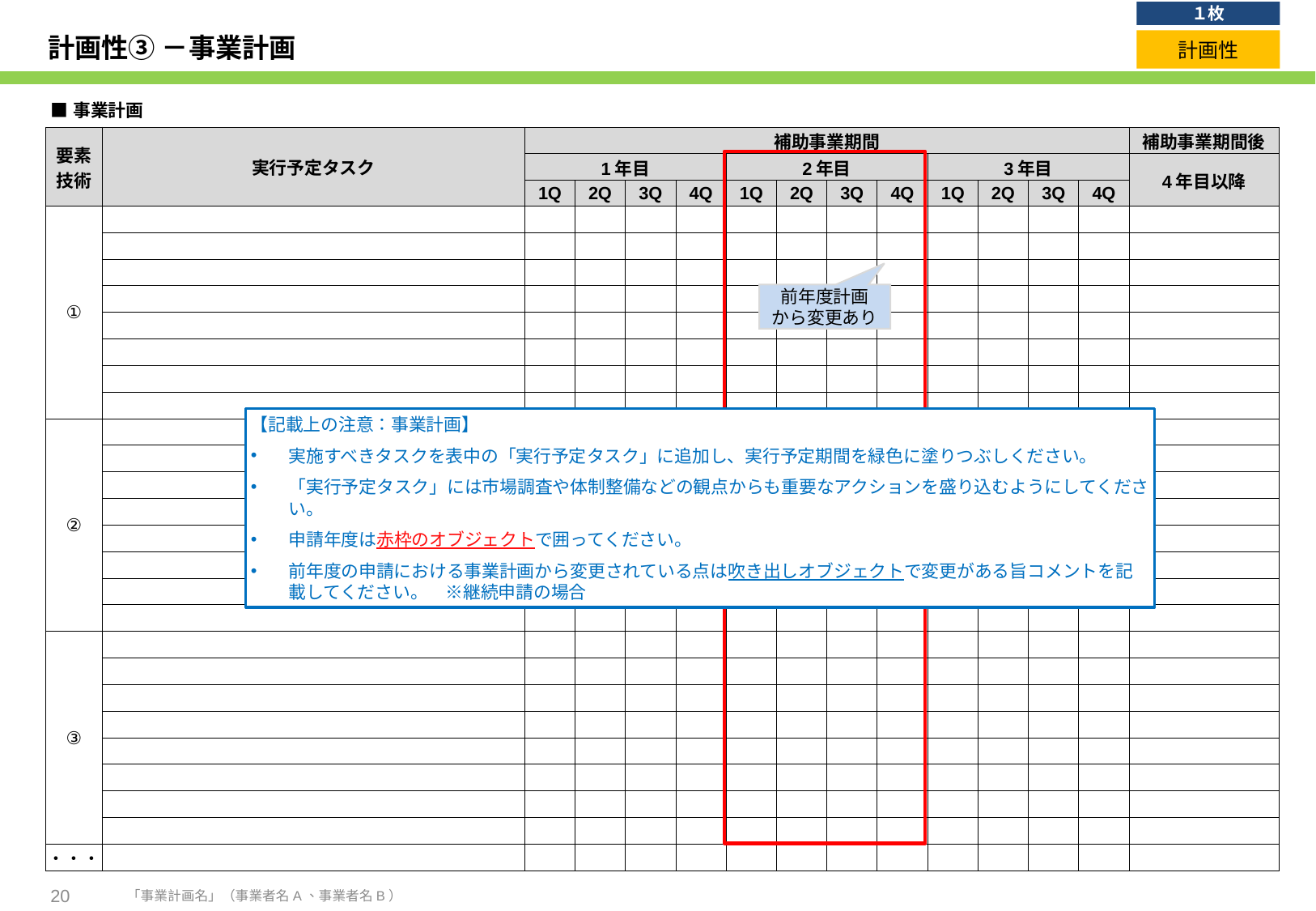

１枚
# 計画性③ －事業計画
計画性
| ■事業計画 |  |  |  |  |  |  |  |  |  |  |  |  |  |  |
| --- | --- | --- | --- | --- | --- | --- | --- | --- | --- | --- | --- | --- | --- | --- |
| 要素 技術 | 実行予定タスク | 補助事業期間 |  |  |  |  |  |  |  |  |  |  |  | 補助事業期間後 |
|  |  | 1年目 |  |  |  | 2年目 |  |  |  | 3年目 |  |  |  | 4年目以降 |
|  |  | 1Q | 2Q | 3Q | 4Q | 1Q | 2Q | 3Q | 4Q | 1Q | 2Q | 3Q | 4Q |  |
| ① |  |  |  |  |  |  |  |  |  |  |  |  |  |  |
|  |  |  |  |  |  |  |  |  |  |  |  |  |  |  |
|  |  |  |  |  |  |  |  |  |  |  |  |  |  |  |
|  |  |  |  |  |  |  |  |  |  |  |  |  |  |  |
|  |  |  |  |  |  |  |  |  |  |  |  |  |  |  |
|  |  |  |  |  |  |  |  |  |  |  |  |  |  |  |
|  |  |  |  |  |  |  |  |  |  |  |  |  |  |  |
|  |  |  |  |  |  |  |  |  |  |  |  |  |  |  |
| ② |  |  |  |  |  |  |  |  |  |  |  |  |  |  |
|  |  |  |  |  |  |  |  |  |  |  |  |  |  |  |
|  |  |  |  |  |  |  |  |  |  |  |  |  |  |  |
|  |  |  |  |  |  |  |  |  |  |  |  |  |  |  |
|  |  |  |  |  |  |  |  |  |  |  |  |  |  |  |
|  |  |  |  |  |  |  |  |  |  |  |  |  |  |  |
|  |  |  |  |  |  |  |  |  |  |  |  |  |  |  |
|  |  |  |  |  |  |  |  |  |  |  |  |  |  |  |
| ③ |  |  |  |  |  |  |  |  |  |  |  |  |  |  |
|  |  |  |  |  |  |  |  |  |  |  |  |  |  |  |
|  |  |  |  |  |  |  |  |  |  |  |  |  |  |  |
|  |  |  |  |  |  |  |  |  |  |  |  |  |  |  |
|  |  |  |  |  |  |  |  |  |  |  |  |  |  |  |
|  |  |  |  |  |  |  |  |  |  |  |  |  |  |  |
|  |  |  |  |  |  |  |  |  |  |  |  |  |  |  |
|  |  |  |  |  |  |  |  |  |  |  |  |  |  |  |
| ・・・ |  |  |  |  |  |  |  |  |  |  |  |  |  |  |

前年度計画
から変更あり
【記載上の注意：事業計画】
実施すべきタスクを表中の「実行予定タスク」に追加し、実行予定期間を緑色に塗りつぶしください。
「実行予定タスク」には市場調査や体制整備などの観点からも重要なアクションを盛り込むようにしてください。
申請年度は赤枠のオブジェクトで囲ってください。
前年度の申請における事業計画から変更されている点は吹き出しオブジェクトで変更がある旨コメントを記載してください。　※継続申請の場合
20
「事業計画名」（事業者名A、事業者名B）